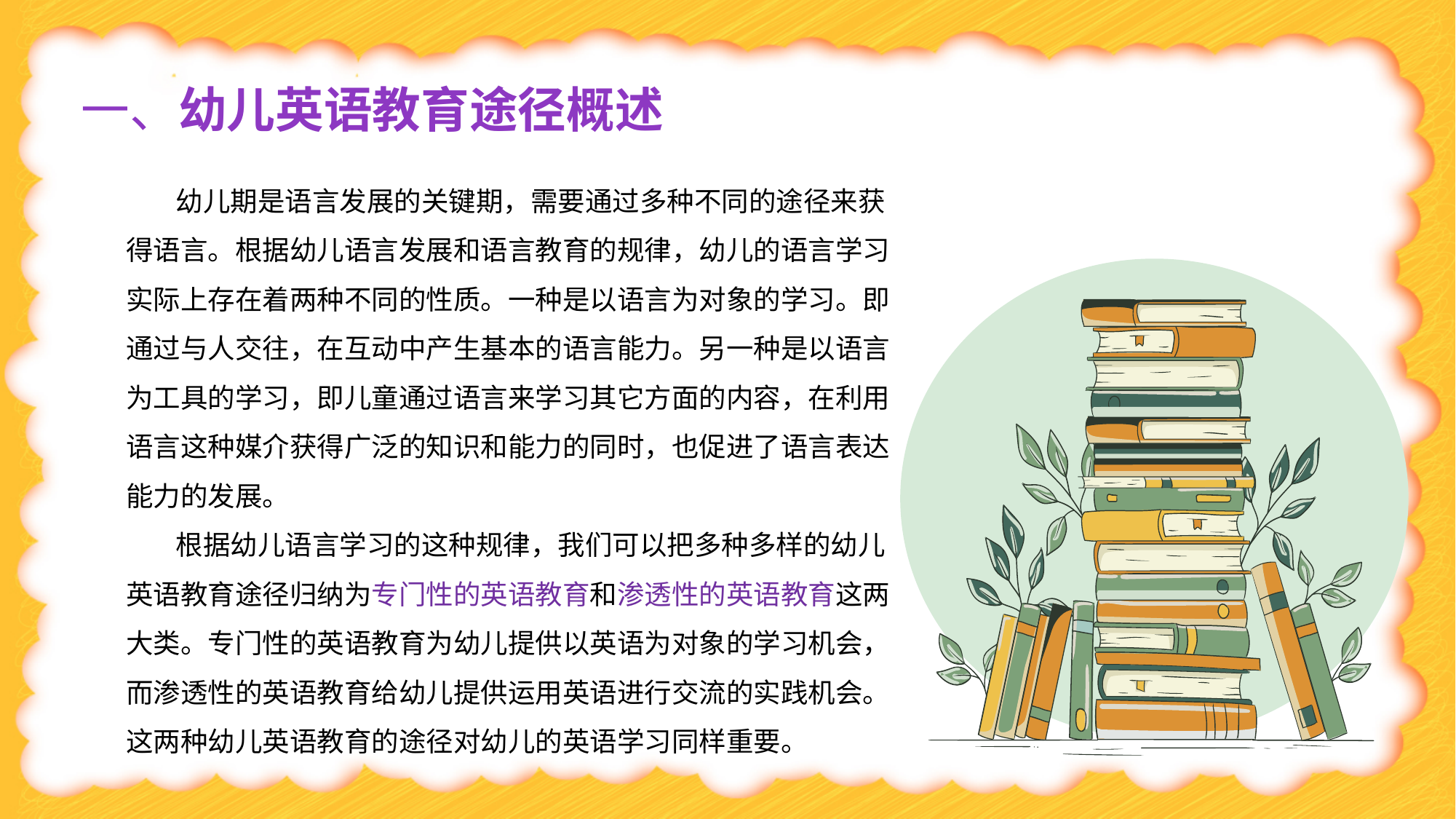

# 一、幼儿英语教育途径概述
       幼儿期是语言发展的关键期，需要通过多种不同的途径来获得语言。根据幼儿语言发展和语言教育的规律，幼儿的语言学习实际上存在着两种不同的性质。一种是以语言为对象的学习。即通过与人交往，在互动中产生基本的语言能力。另一种是以语言为工具的学习，即儿童通过语言来学习其它方面的内容，在利用语言这种媒介获得广泛的知识和能力的同时，也促进了语言表达能力的发展。
       根据幼儿语言学习的这种规律，我们可以把多种多样的幼儿英语教育途径归纳为专门性的英语教育和渗透性的英语教育这两大类。专门性的英语教育为幼儿提供以英语为对象的学习机会，而渗透性的英语教育给幼儿提供运用英语进行交流的实践机会。这两种幼儿英语教育的途径对幼儿的英语学习同样重要。